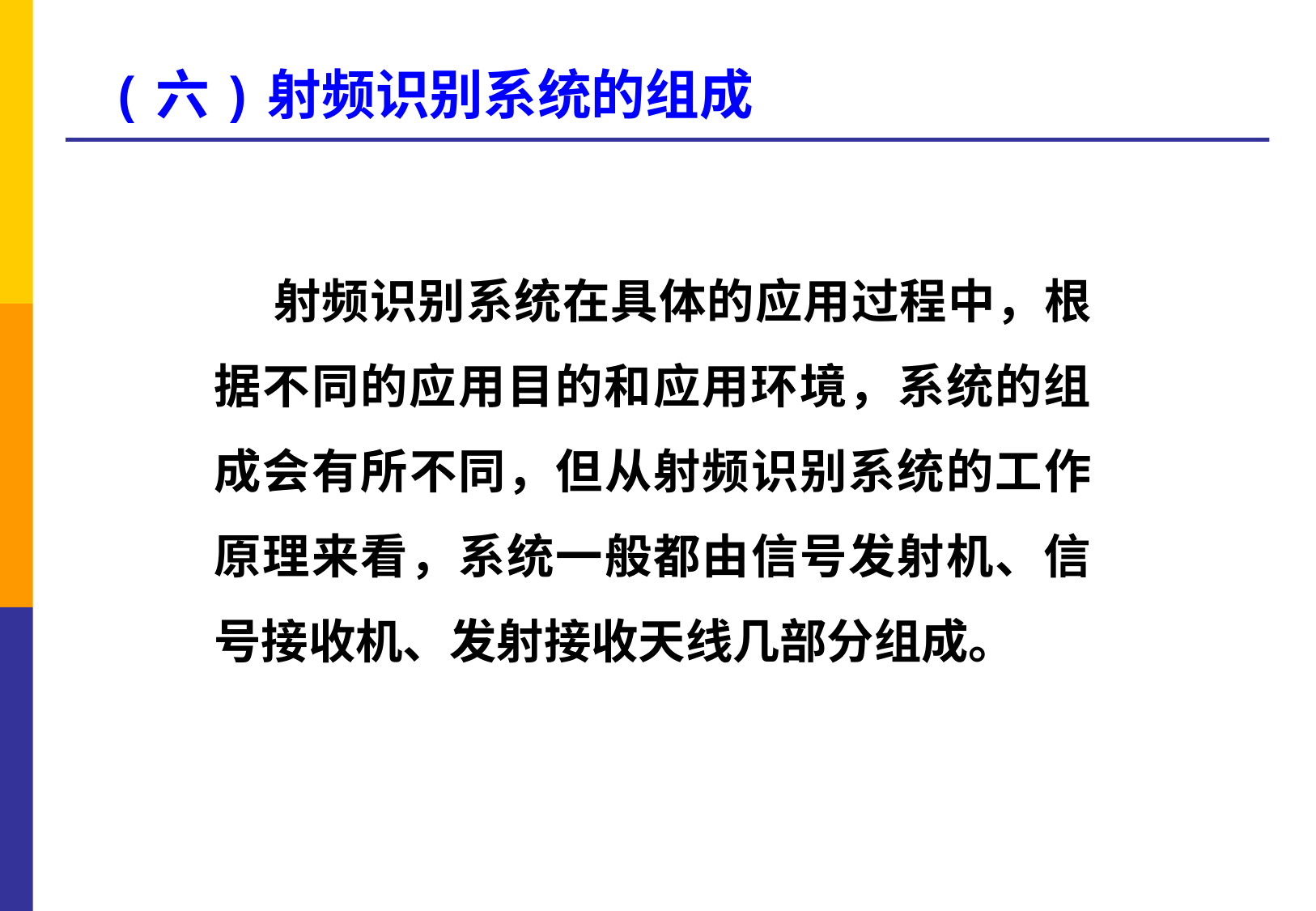

# (六)射频识别系统的组成
    射频识别系统在具体的应用过程中，根据不同的应用目的和应用环境，系统的组成会有所不同，但从射频识别系统的工作原理来看，系统一般都由信号发射机、信号接收机、发射接收天线几部分组成。